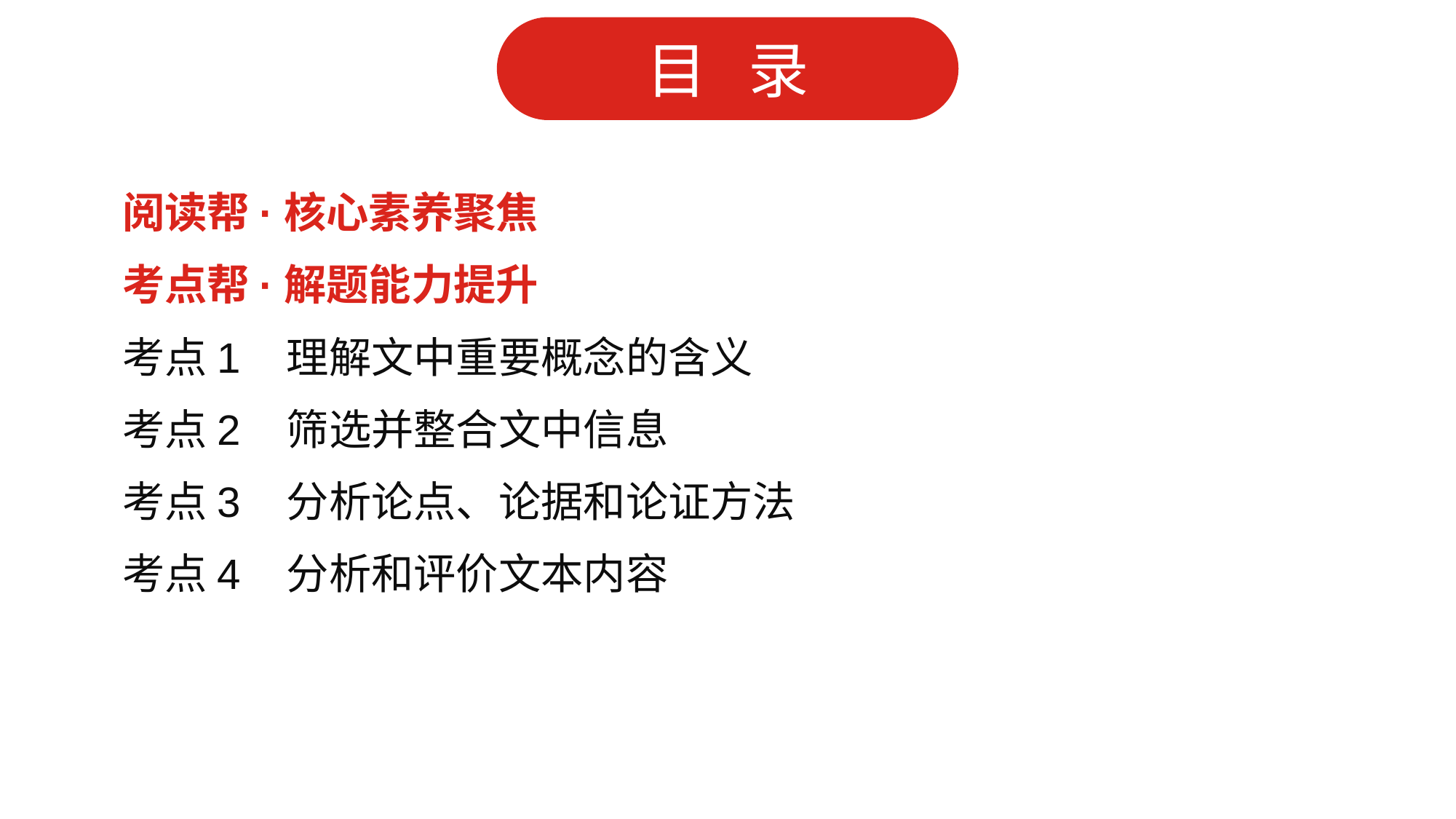

阅读帮·核心素养聚焦
考点帮·解题能力提升
考点1   理解文中重要概念的含义
考点2   筛选并整合文中信息
考点3   分析论点、论据和论证方法
考点4   分析和评价文本内容